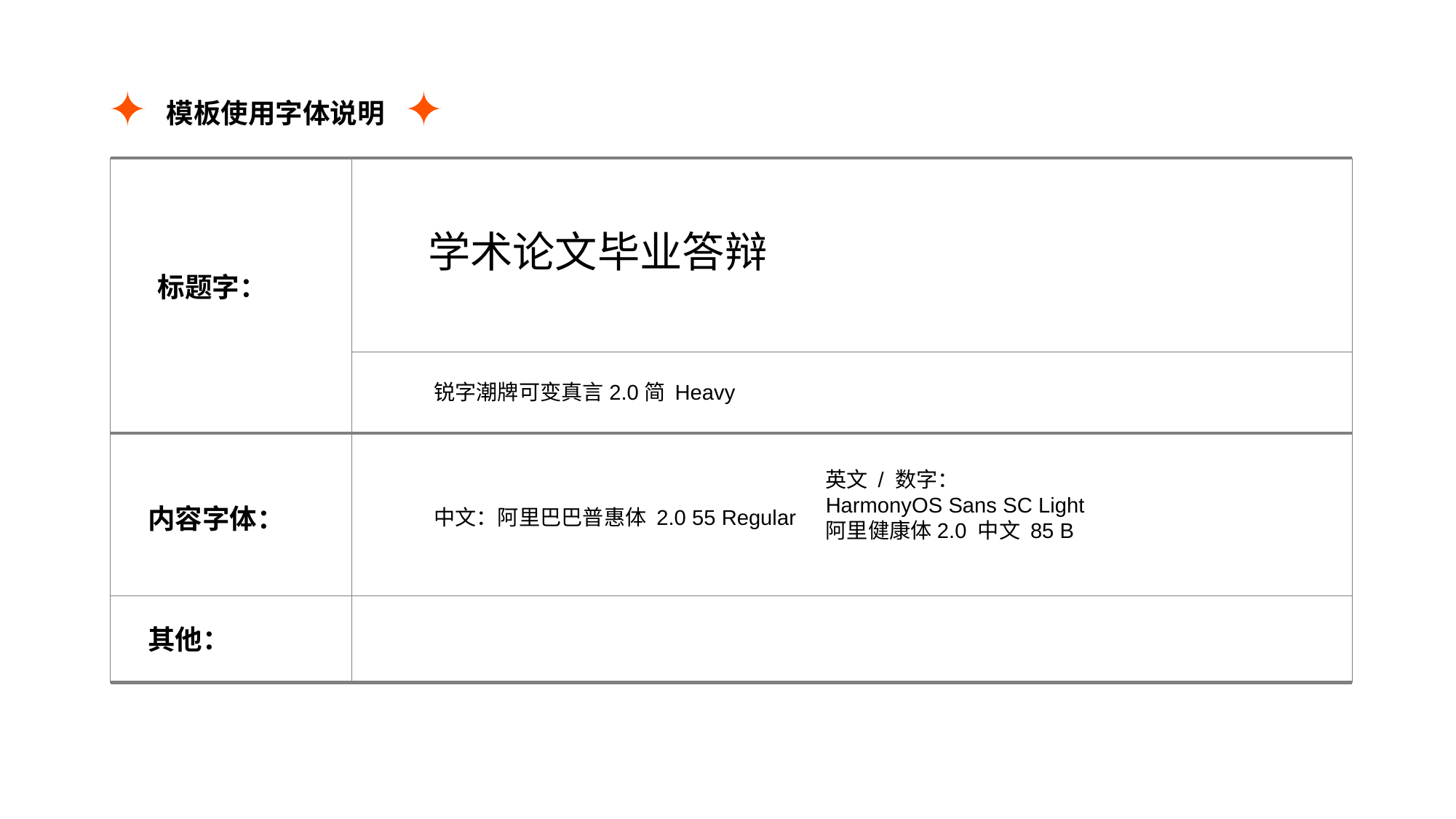

模板使用字体说明
标题字：
内容字体：
其他：
学术论文毕业答辩
锐字潮牌可变真言2.0简 Heavy
英文 / 数字：
HarmonyOS Sans SC Light
阿里健康体2.0 中文 85 B
中文：阿里巴巴普惠体 2.0 55 Regular